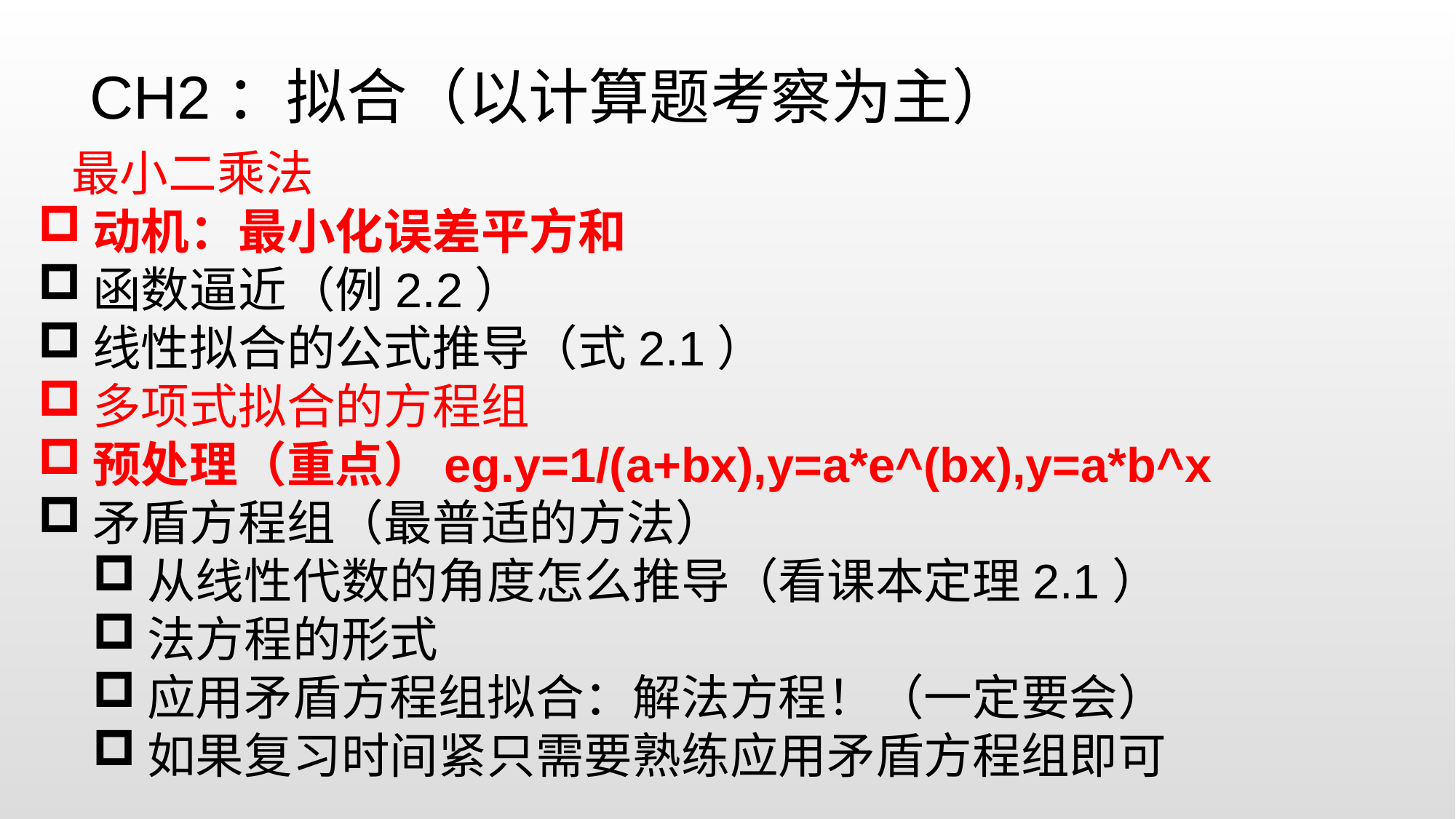

CH2：拟合（以计算题考察为主）
       最小二乘法
动机：最小化误差平方和
函数逼近（例2.2）
线性拟合的公式推导（式2.1）
多项式拟合的方程组
预处理（重点）eg.y=1/(a+bx),y=a*e^(bx),y=a*b^x
矛盾方程组（最普适的方法）
从线性代数的角度怎么推导（看课本定理2.1）
法方程的形式
应用矛盾方程组拟合：解法方程！（一定要会）
如果复习时间紧只需要熟练应用矛盾方程组即可